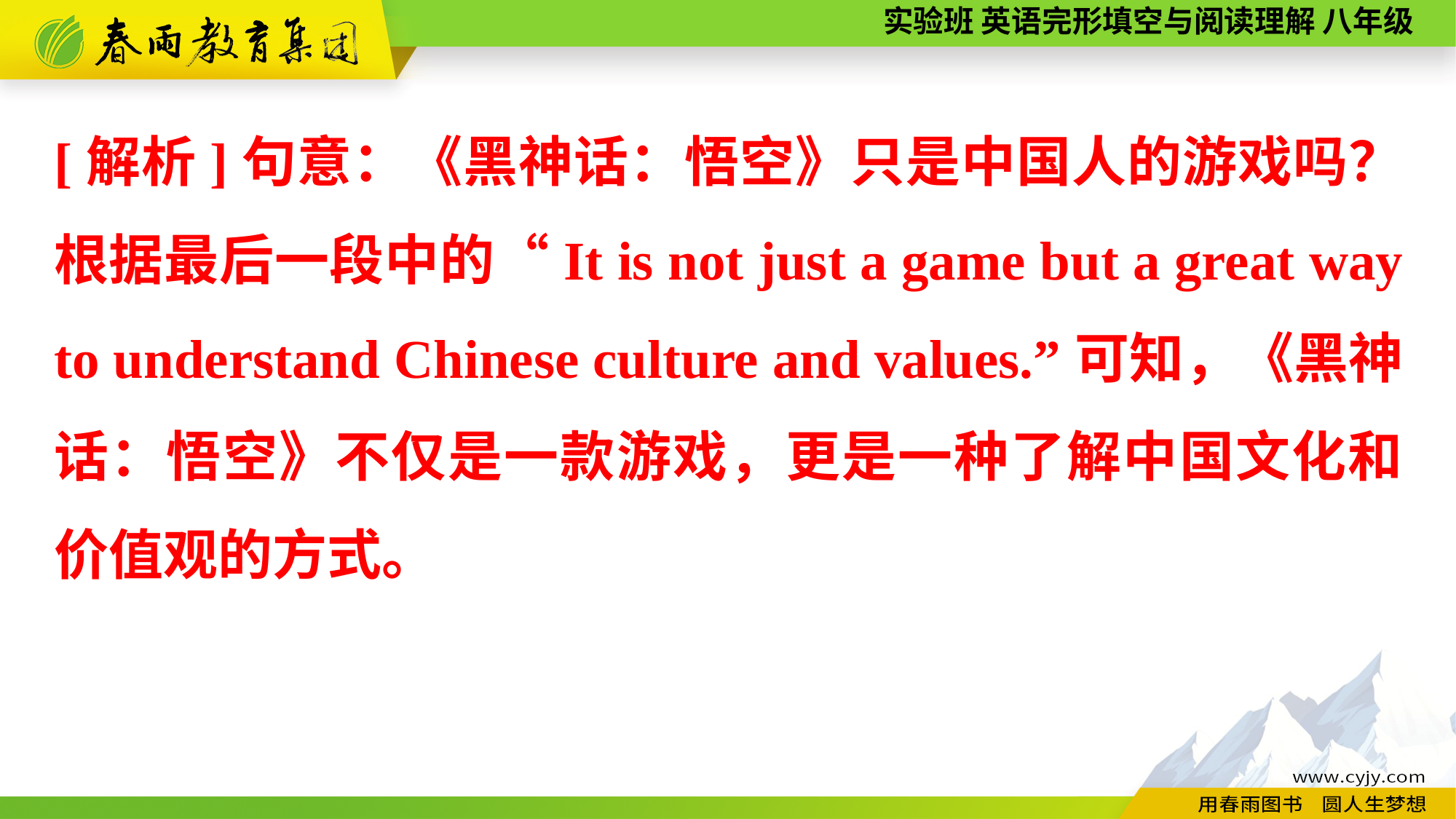

[解析]句意：《黑神话：悟空》只是中国人的游戏吗？根据最后一段中的“It is not just a game but a great way to understand Chinese culture and values.”可知，《黑神话：悟空》不仅是一款游戏，更是一种了解中国文化和价值观的方式。